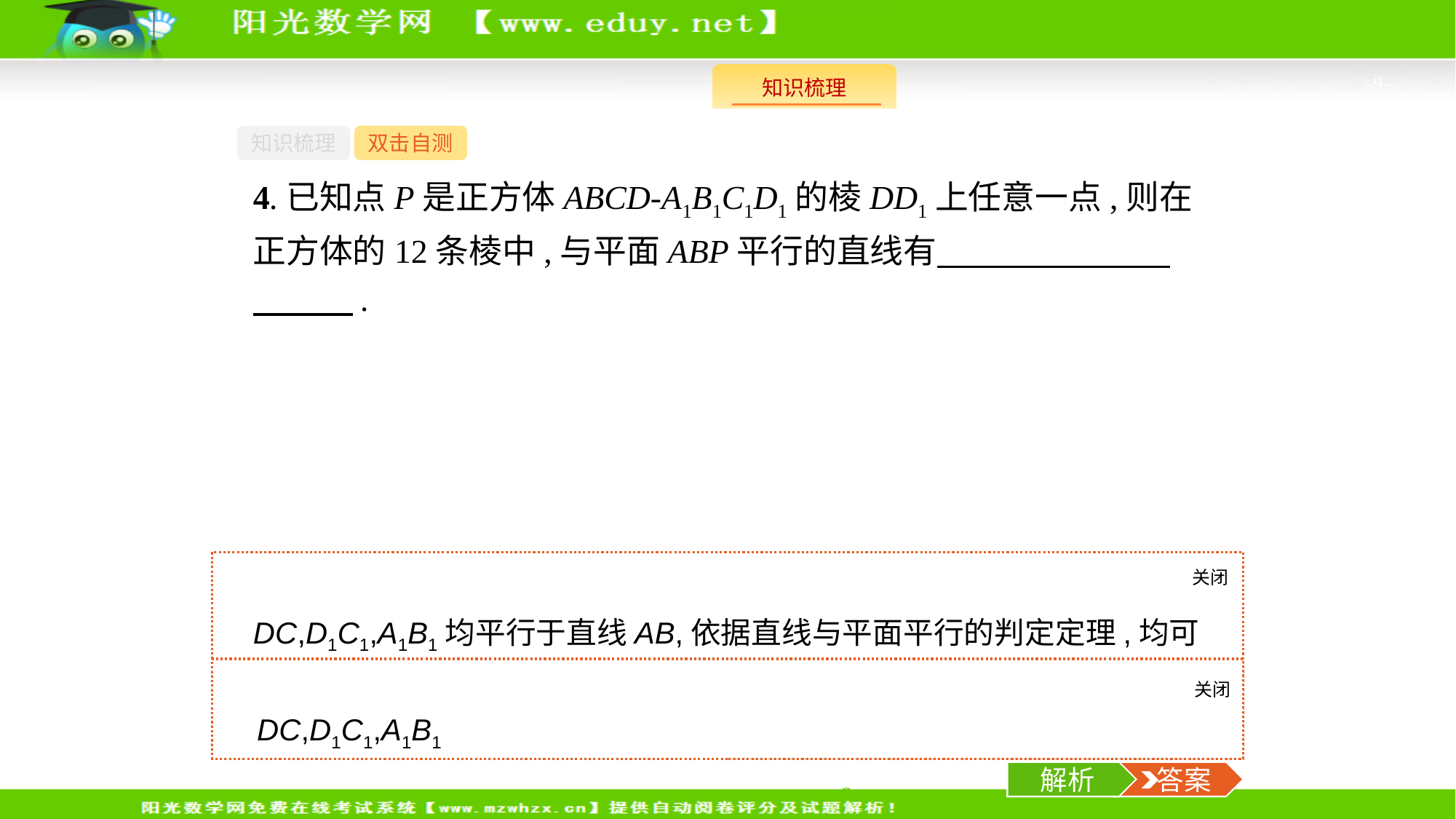

-9-
知识梳理
双击自测
4.已知点P是正方体ABCD-A1B1C1D1的棱DD1上任意一点,则在正方体的12条棱中,与平面ABP平行的直线有　　　　　　　　　　.

关闭
解析

DC,D1C1,A1B1均平行于直线AB,依据直线与平面平行的判定定理,均可证明它们平行于平面ABP.

关闭
解析
  答案

DC,D1C1,A1B1
解析
  答案